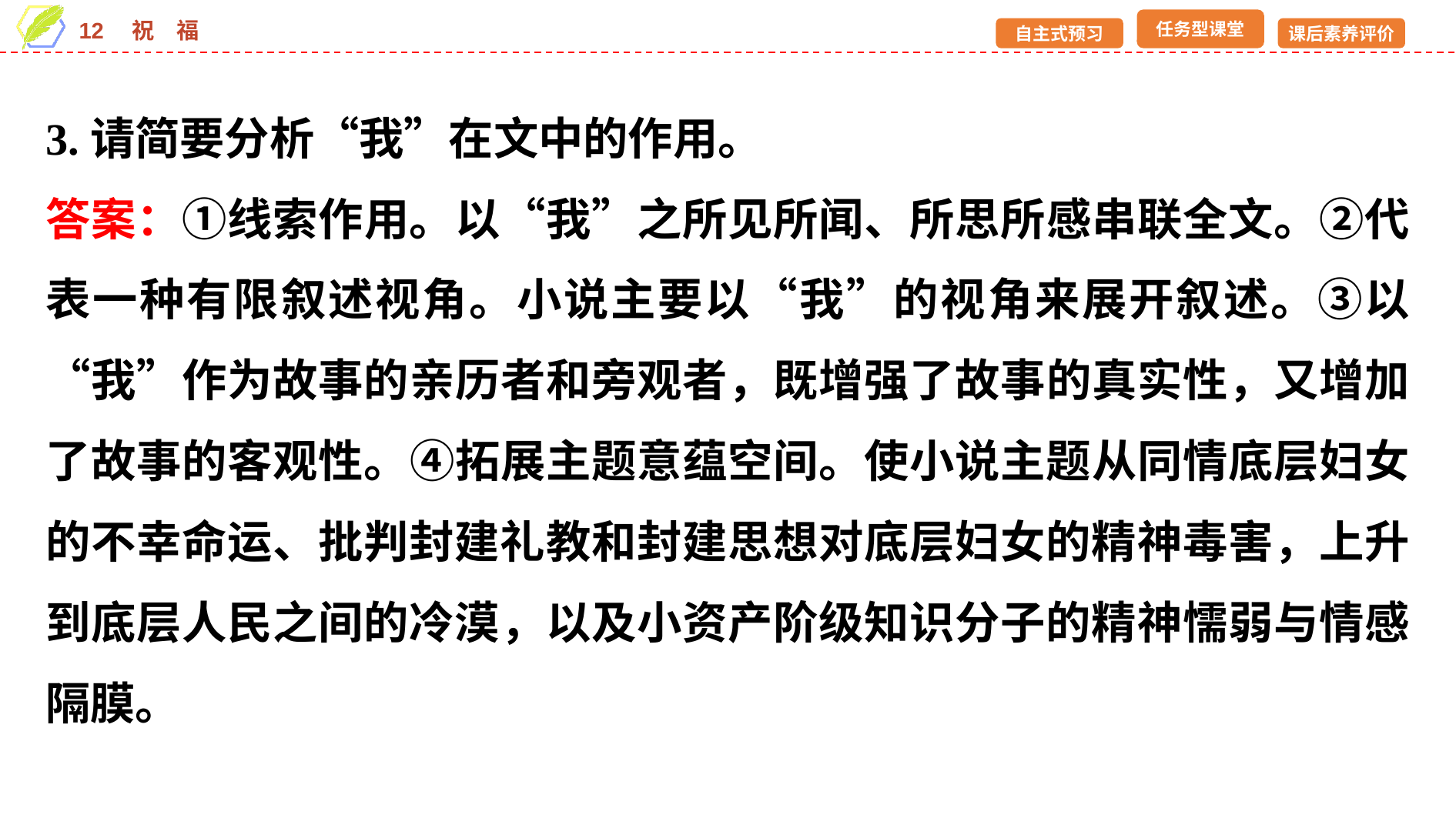

3.请简要分析“我”在文中的作用。
答案：①线索作用。以“我”之所见所闻、所思所感串联全文。②代表一种有限叙述视角。小说主要以“我”的视角来展开叙述。③以“我”作为故事的亲历者和旁观者，既增强了故事的真实性，又增加了故事的客观性。④拓展主题意蕴空间。使小说主题从同情底层妇女的不幸命运、批判封建礼教和封建思想对底层妇女的精神毒害，上升到底层人民之间的冷漠，以及小资产阶级知识分子的精神懦弱与情感隔膜。